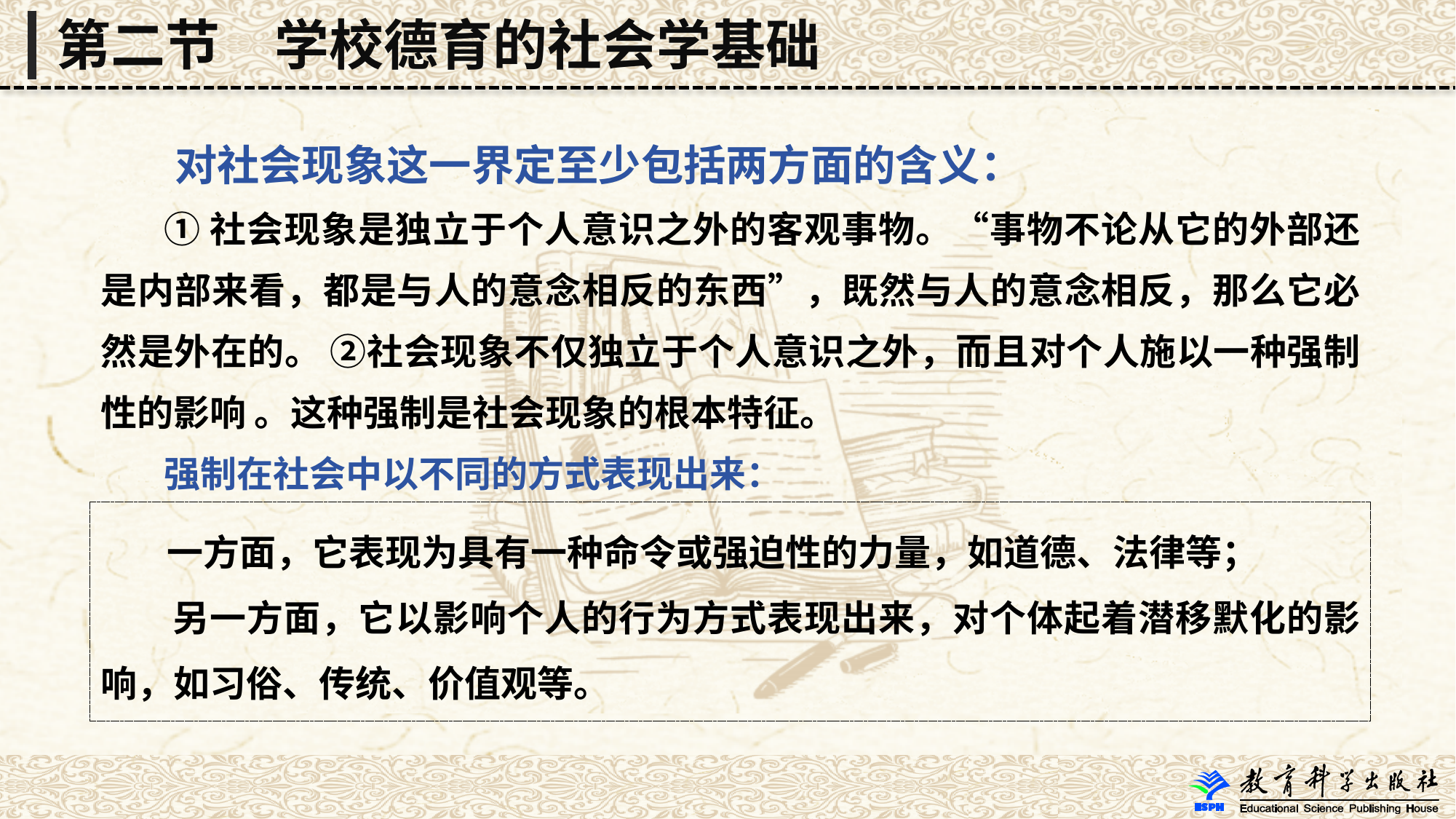

第二节　学校德育的社会学基础
        对社会现象这一界定至少包括两方面的含义：
       ①社会现象是独立于个人意识之外的客观事物。“事物不论从它的外部还是内部来看，都是与人的意念相反的东西”，既然与人的意念相反，那么它必然是外在的。 ②社会现象不仅独立于个人意识之外，而且对个人施以一种强制性的影响 。这种强制是社会现象的根本特征。
       强制在社会中以不同的方式表现出来：

       一方面，它表现为具有一种命令或强迫性的力量，如道德、法律等；
       另一方面，它以影响个人的行为方式表现出来，对个体起着潜移默化的影响，如习俗、传统、价值观等。